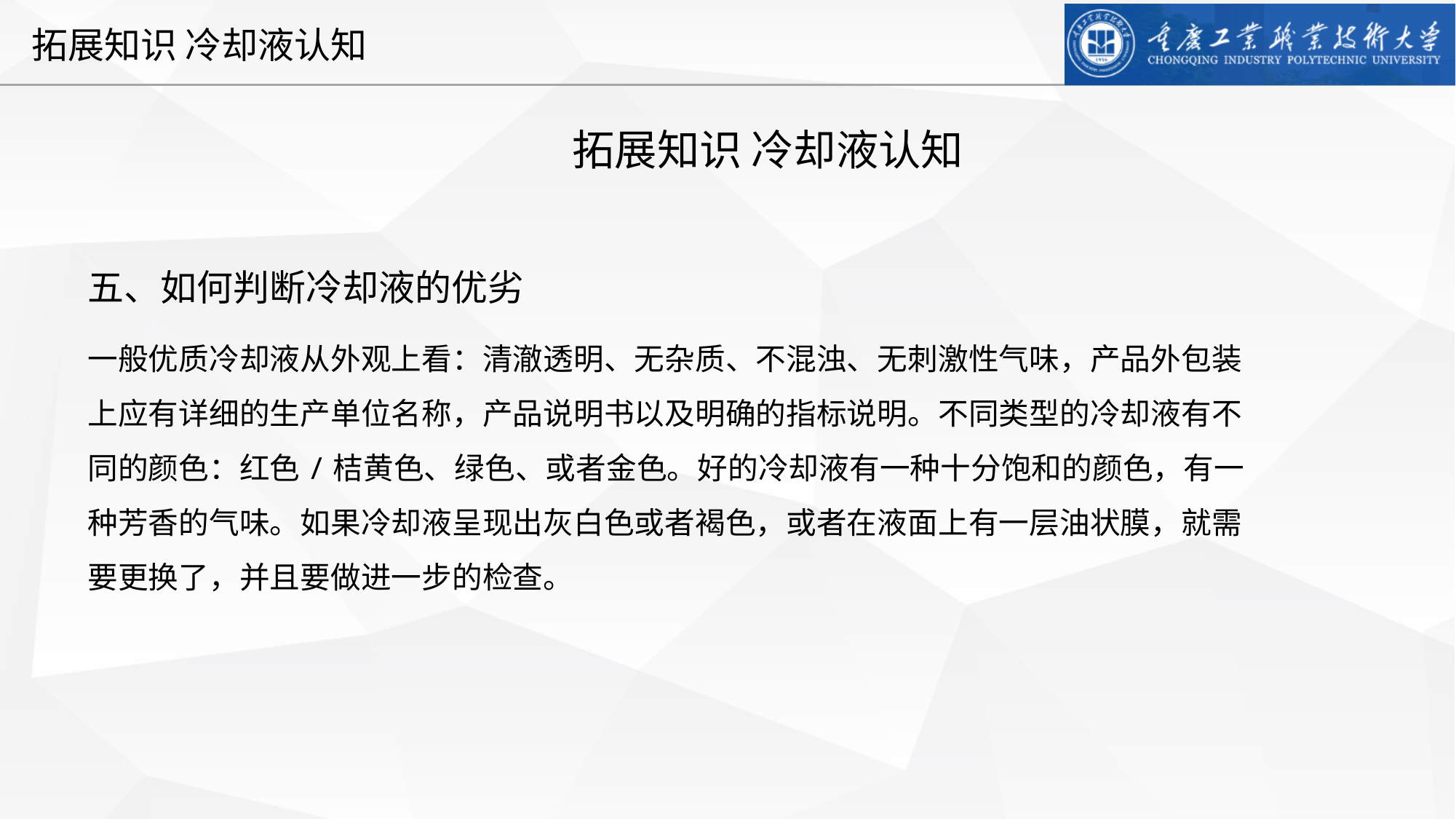

拓展知识 冷却液认知
五、如何判断冷却液的优劣
一般优质冷却液从外观上看：清澈透明、无杂质、不混浊、无刺激性气味，产品外包装上应有详细的生产单位名称，产品说明书以及明确的指标说明。不同类型的冷却液有不同的颜色：红色/桔黄色、绿色、或者金色。好的冷却液有一种十分饱和的颜色，有一种芳香的气味。如果冷却液呈现出灰白色或者褐色，或者在液面上有一层油状膜，就需要更换了，并且要做进一步的检查。